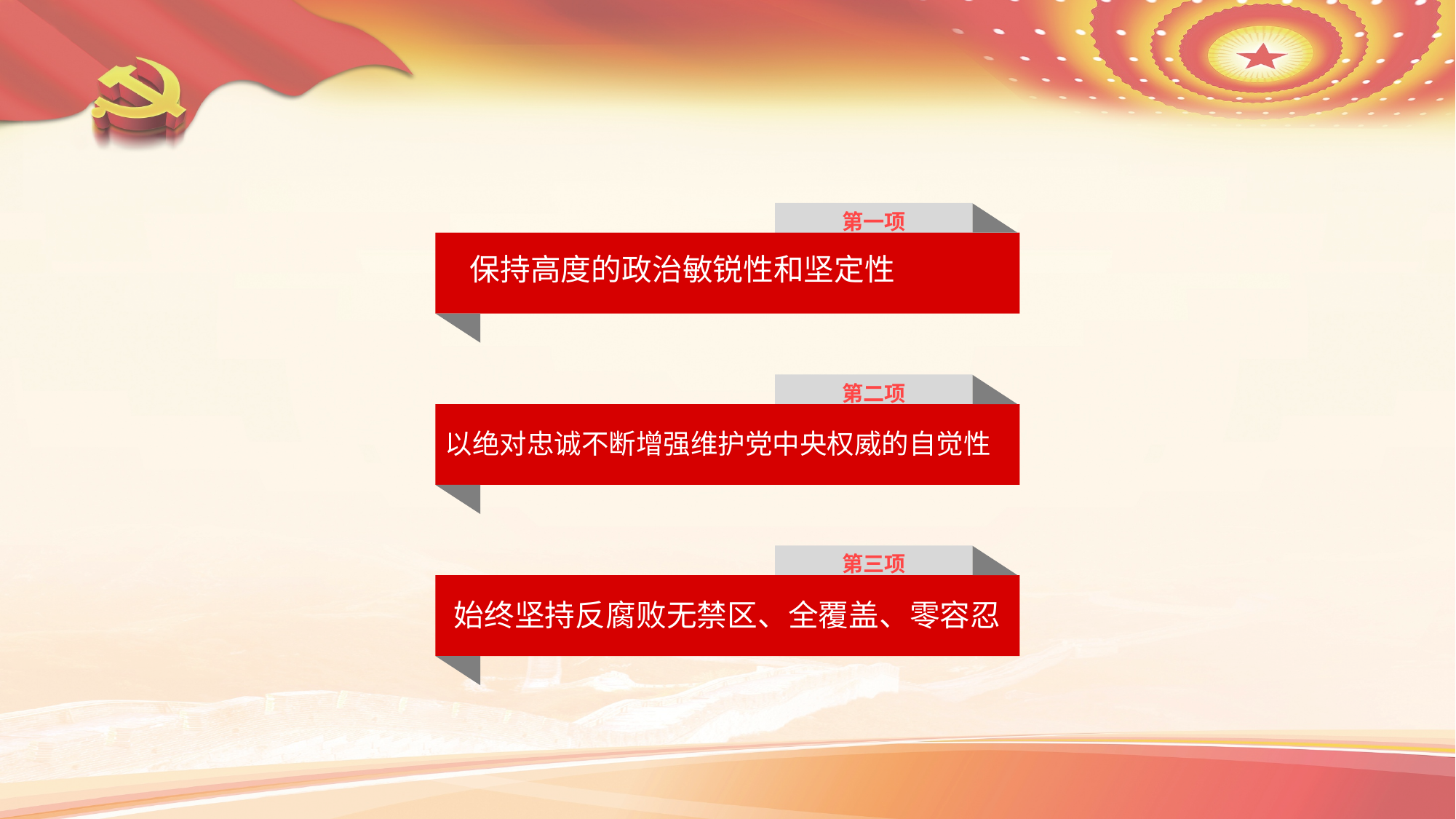

第一项

保持高度的政治敏锐性和坚定性
第二项

以绝对忠诚不断增强维护党中央权威的自觉性
第三项

始终坚持反腐败无禁区、全覆盖、零容忍